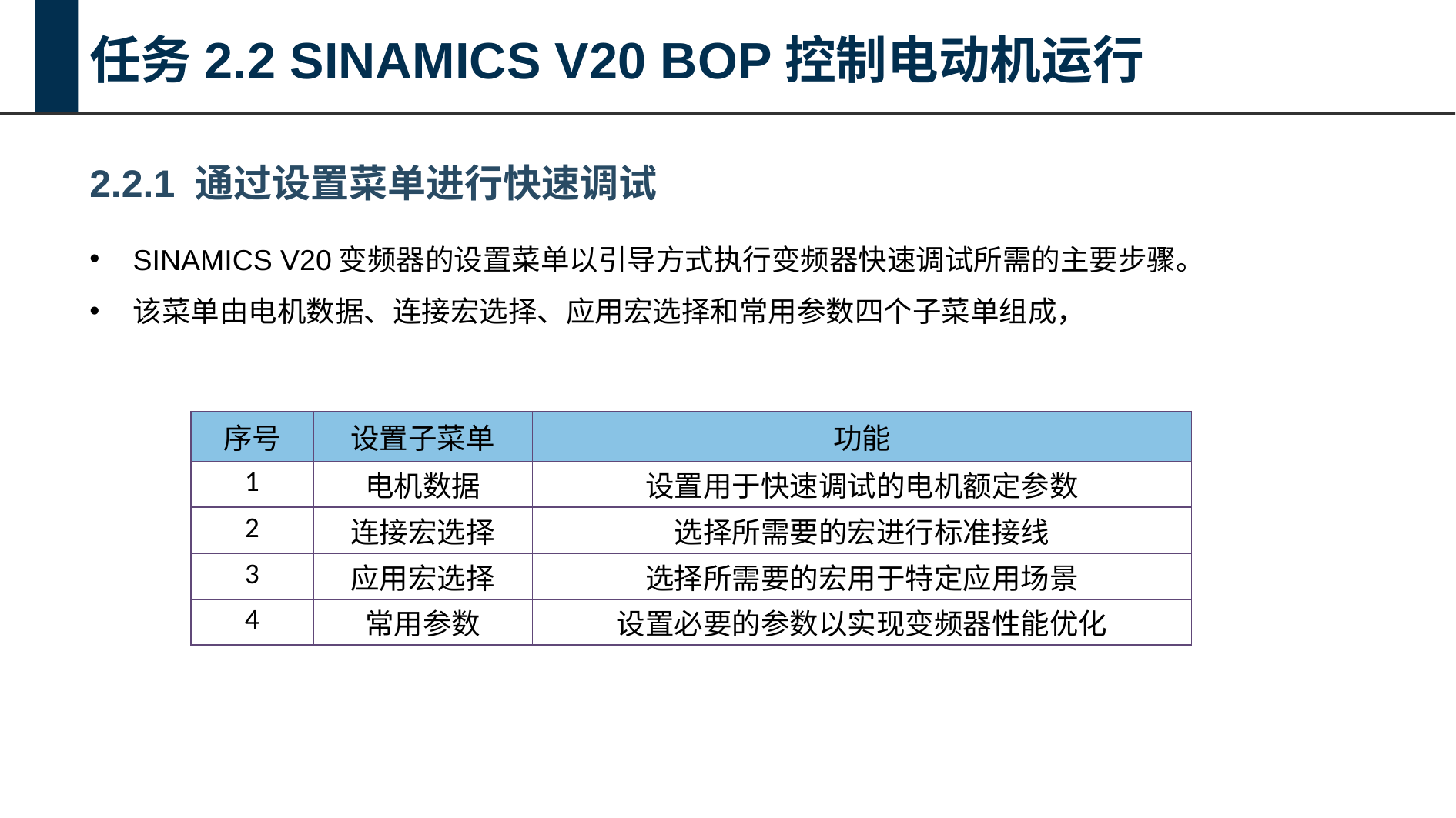

任务2.2 SINAMICS V20 BOP控制电动机运行
2.2.1 通过设置菜单进行快速调试
SINAMICS V20变频器的设置菜单以引导方式执行变频器快速调试所需的主要步骤。
该菜单由电机数据、连接宏选择、应用宏选择和常用参数四个子菜单组成，
| 序号 | 设置子菜单 | 功能 |
| --- | --- | --- |
| 1 | 电机数据 | 设置用于快速调试的电机额定参数 |
| 2 | 连接宏选择 | 选择所需要的宏进行标准接线 |
| 3 | 应用宏选择 | 选择所需要的宏用于特定应用场景 |
| 4 | 常用参数 | 设置必要的参数以实现变频器性能优化 |